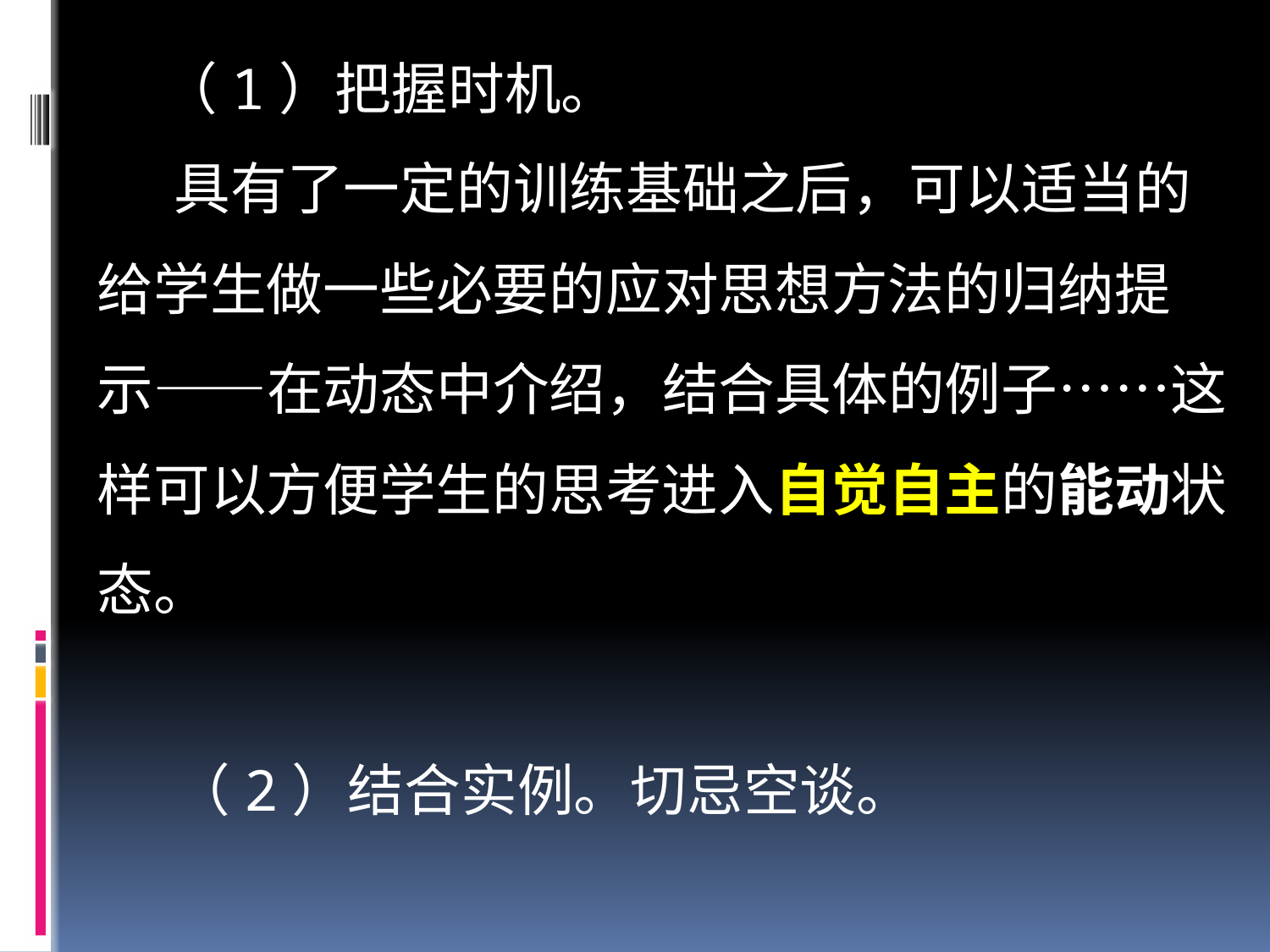

（1）把握时机。
     具有了一定的训练基础之后，可以适当的
给学生做一些必要的应对思想方法的归纳提
示——在动态中介绍，结合具体的例子……这
样可以方便学生的思考进入自觉自主的能动状
态。

     （2）结合实例。切忌空谈。